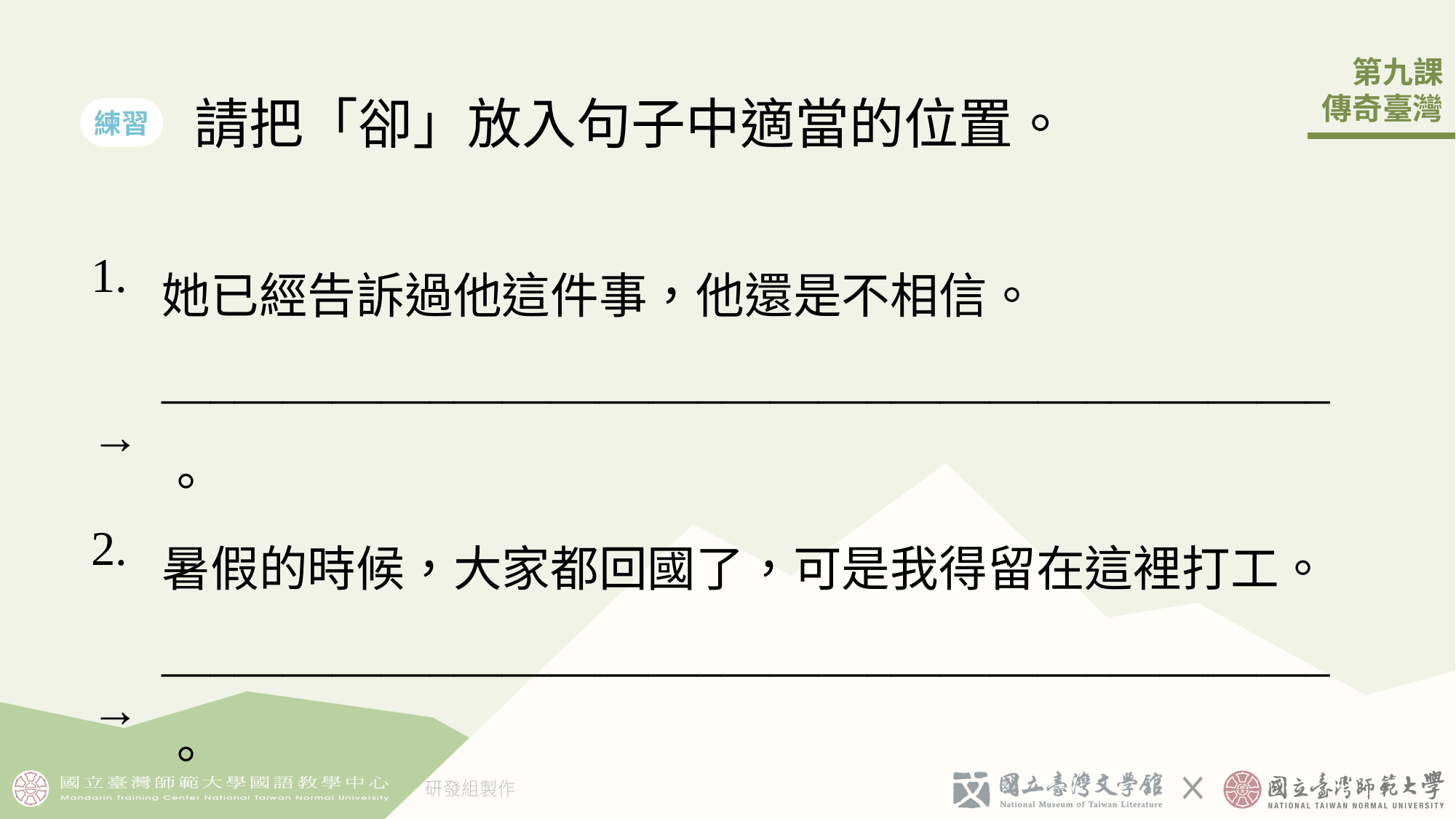

請把「卻」放入句子中適當的位置。
練習
| 1. → | 她已經告訴過他這件事，他還是不相󠇡信。 \_\_\_\_\_\_\_\_\_\_\_\_\_\_\_\_\_\_\_\_\_\_\_\_\_\_\_\_\_\_\_\_\_\_\_\_\_\_\_\_\_\_\_\_\_\_\_\_。 |
| --- | --- |
| 2. → | 暑假󠇡的時候，大家都回國了，可是我得󠇢留在這裡打工。 \_\_\_\_\_\_\_\_\_\_\_\_\_\_\_\_\_\_\_\_\_\_\_\_\_\_\_\_\_\_\_\_\_\_\_\_\_\_\_\_\_\_\_\_\_\_\_\_。 |